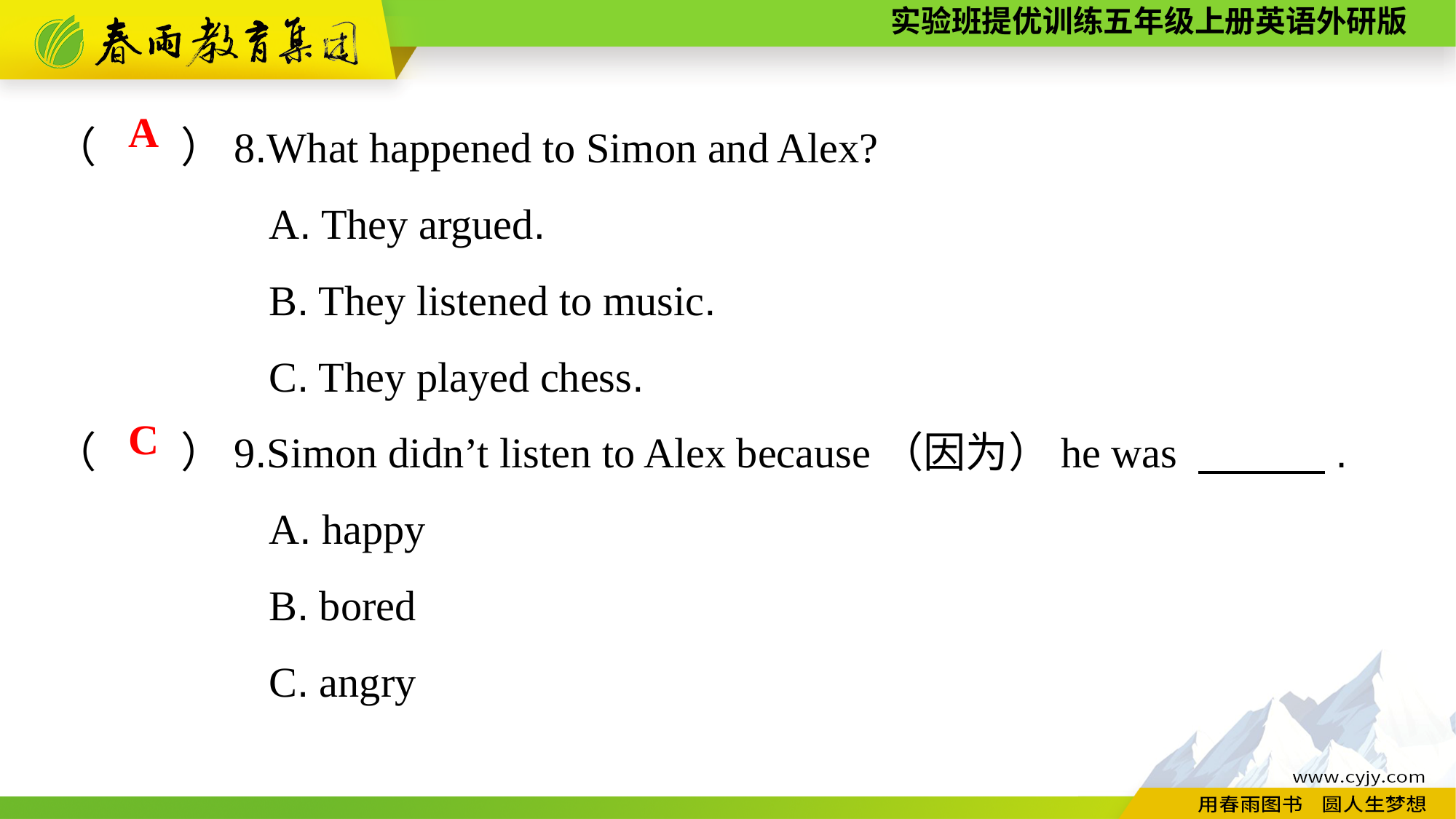

（　　）8.What happened to Simon and Alex?
A. They argued.
B. They listened to music.
C. They played chess.
（　　）9.Simon didn’t listen to Alex because（因为）he was 　　　.
A. happy
B. bored
C. angry
A
C